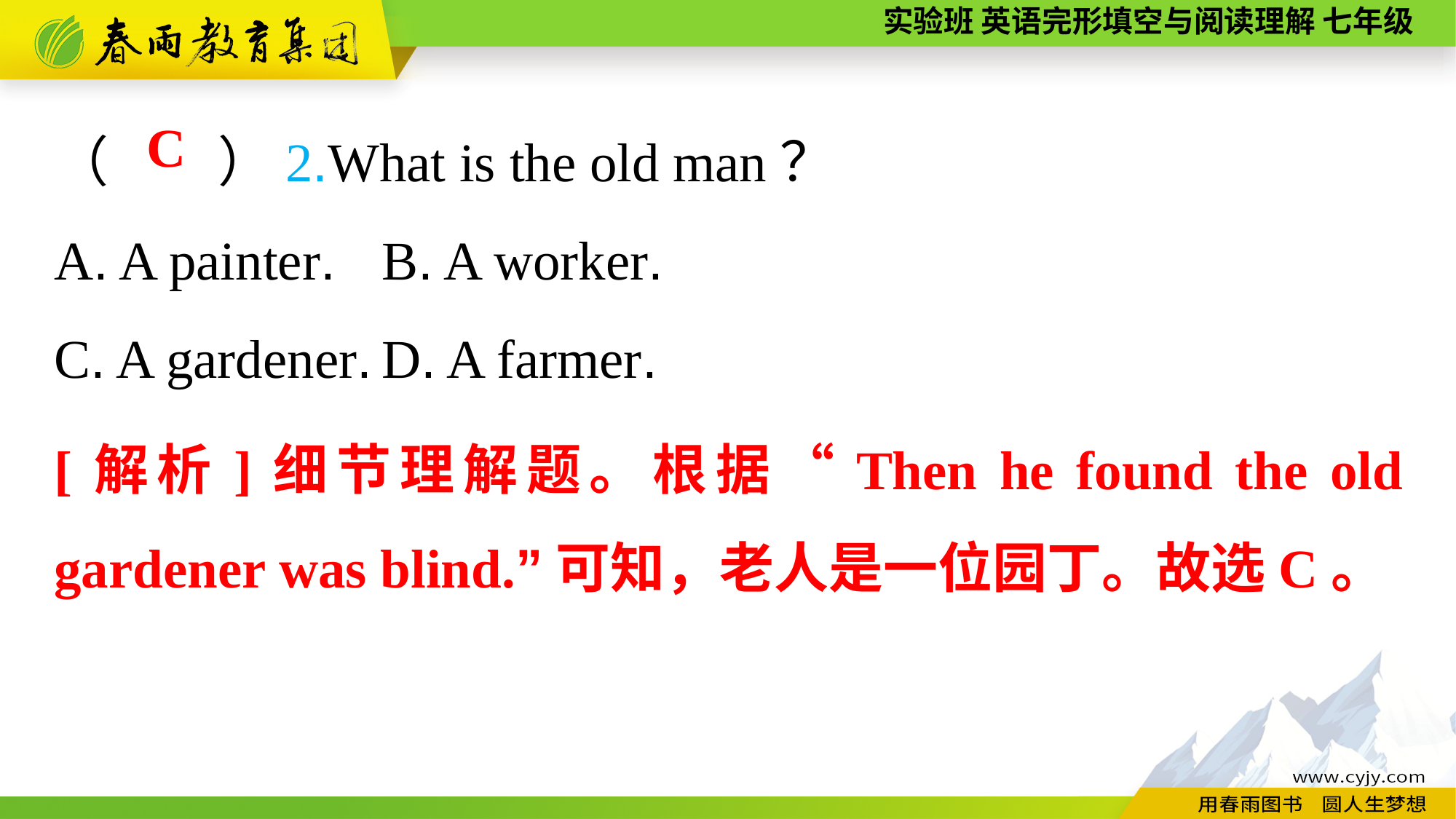

（　　）2.What is the old man？
A. A painter.	B. A worker.
C. A gardener.	D. A farmer.
C
[解析]细节理解题。根据“Then he found the old gardener was blind.”可知，老人是一位园丁。故选C。